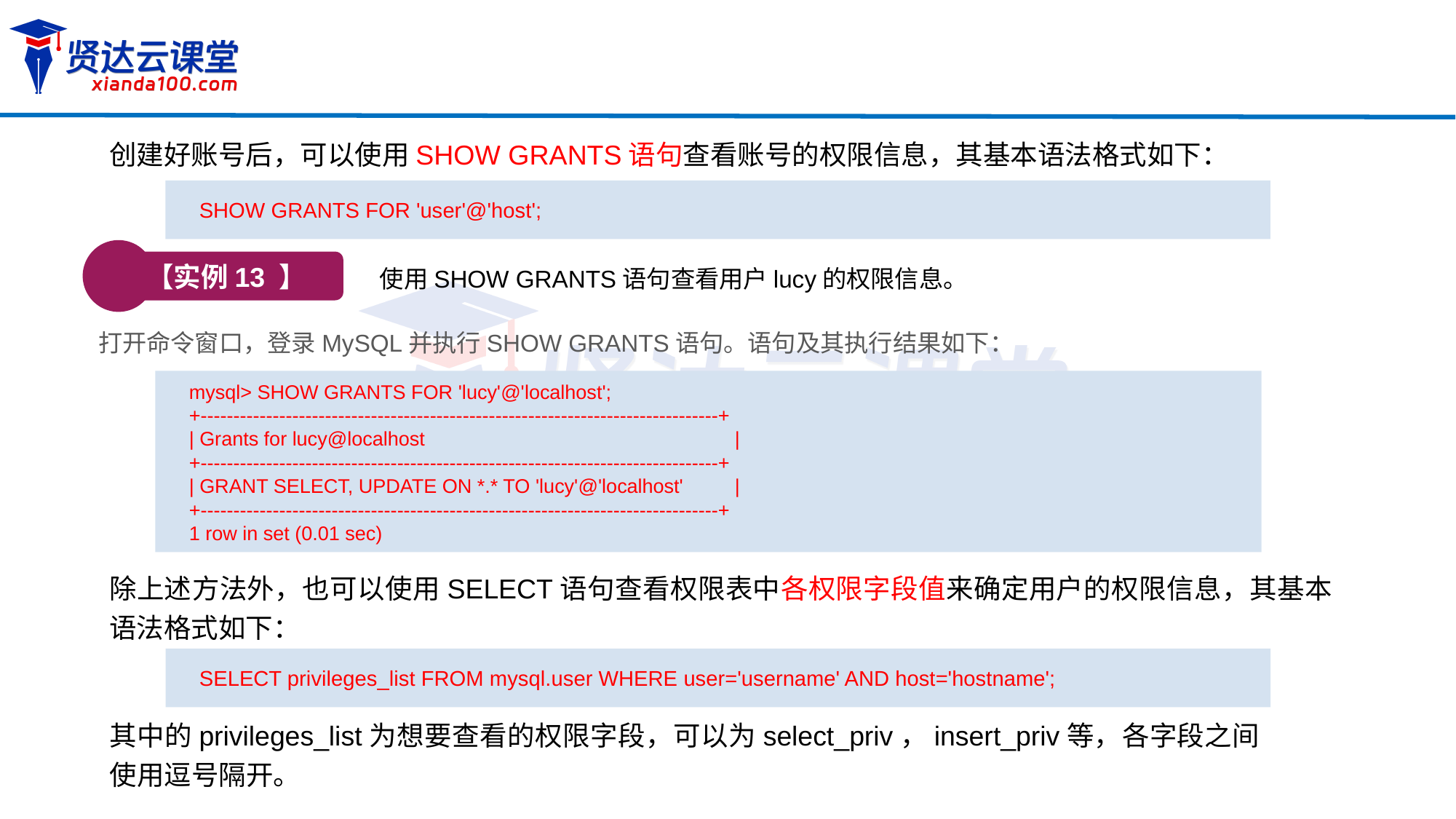

创建好账号后，可以使用SHOW GRANTS语句查看账号的权限信息，其基本语法格式如下：

SHOW GRANTS FOR 'user'@'host';

【实例13 】
使用SHOW GRANTS语句查看用户lucy的权限信息。
打开命令窗口，登录MySQL并执行SHOW GRANTS语句。语句及其执行结果如下：

mysql> SHOW GRANTS FOR 'lucy'@'localhost';
+-------------------------------------------------------------------------------+
| Grants for lucy@localhost                         		|
+-------------------------------------------------------------------------------+
| GRANT SELECT, UPDATE ON *.* TO 'lucy'@'localhost'	|
+-------------------------------------------------------------------------------+
1 row in set (0.01 sec)
除上述方法外，也可以使用SELECT语句查看权限表中各权限字段值来确定用户的权限信息，其基本语法格式如下：

SELECT privileges_list FROM mysql.user WHERE user='username' AND host='hostname';
其中的privileges_list为想要查看的权限字段，可以为select_priv，insert_priv等，各字段之间使用逗号隔开。